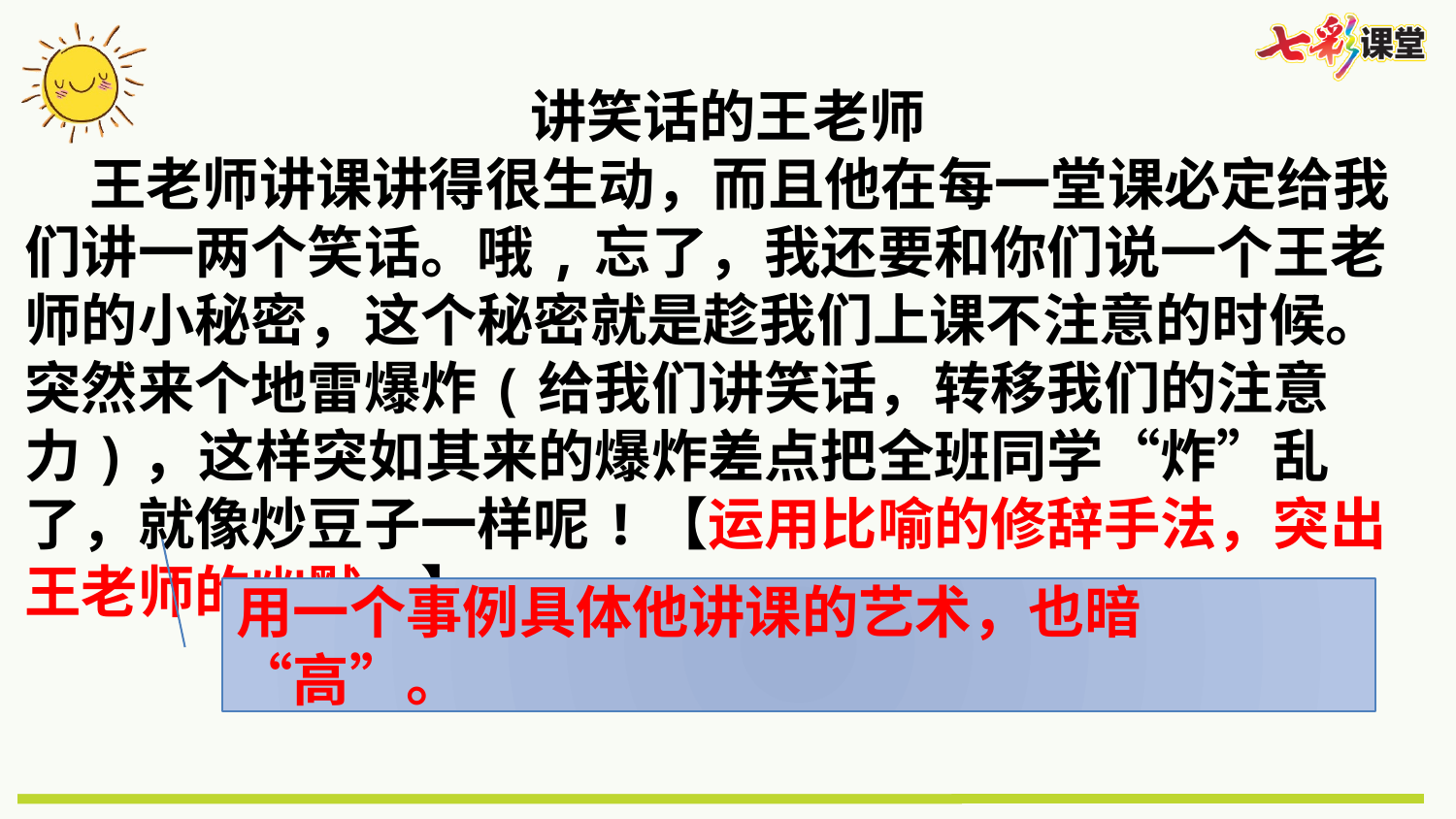

讲笑话的王老师
    王老师讲课讲得很生动，而且他在每一堂课必定给我们讲一两个笑话。哦,忘了，我还要和你们说一个王老师的小秘密，这个秘密就是趁我们上课不注意的时候。突然来个地雷爆炸(给我们讲笑话，转移我们的注意力)，这样突如其来的爆炸差点把全班同学“炸”乱了，就像炒豆子一样呢!【运用比喻的修辞手法，突出王老师的幽默。】
用一个事例具体他讲课的艺术，也暗“高”。